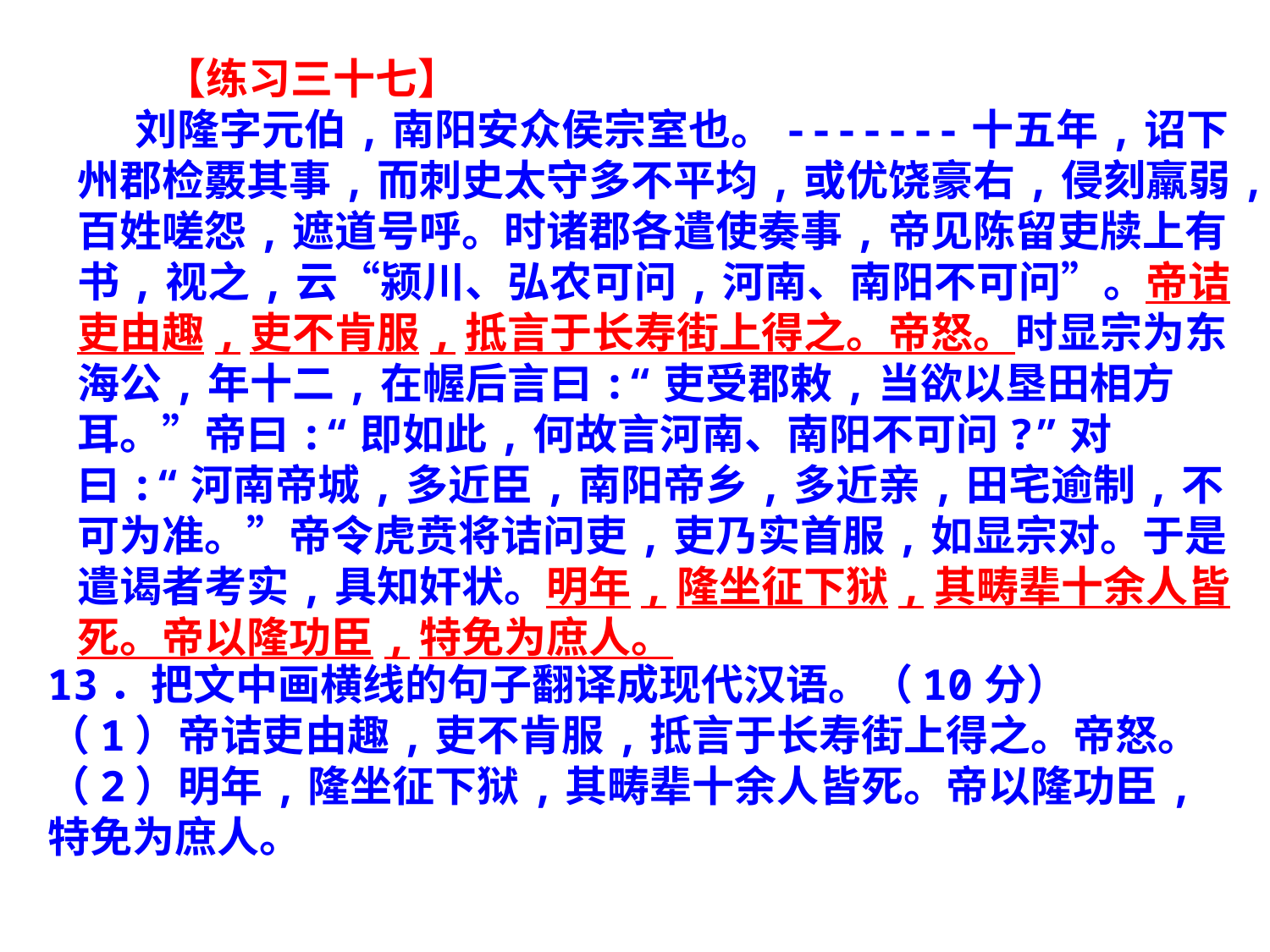

【练习三十七】
     刘隆字元伯,南阳安众侯宗室也。-------十五年,诏下州郡检覈其事,而刺史太守多不平均,或优饶豪右,侵刻羸弱,百姓嗟怨,遮道号呼。时诸郡各遣使奏事,帝见陈留吏牍上有书,视之,云“颍川、弘农可问,河南、南阳不可问”。帝诘吏由趣,吏不肯服,抵言于长寿街上得之。帝怒。时显宗为东海公,年十二,在幄后言曰:“吏受郡敕,当欲以垦田相方耳。”帝曰:“即如此,何故言河南、南阳不可问?”对曰:“河南帝城,多近臣,南阳帝乡,多近亲,田宅逾制,不可为准。”帝令虎贲将诘问吏,吏乃实首服,如显宗对。于是遣谒者考实,具知奸状。明年,隆坐征下狱,其畴辈十余人皆死。帝以隆功臣,特免为庶人。
13．把文中画横线的句子翻译成现代汉语。（10分）
（1）帝诘吏由趣,吏不肯服,抵言于长寿街上得之。帝怒。
（2）明年,隆坐征下狱,其畴辈十余人皆死。帝以隆功臣,特免为庶人。